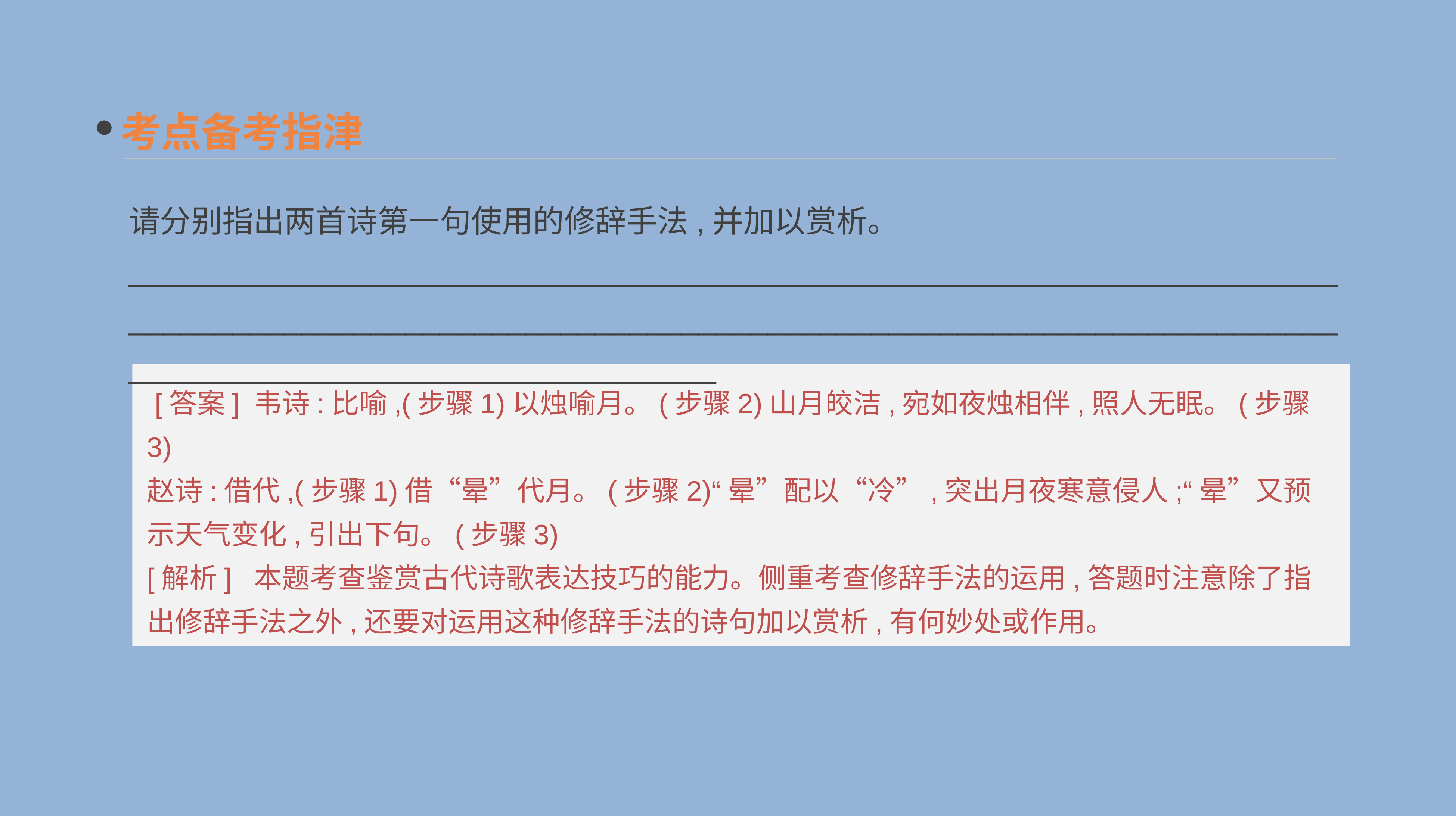

考点备考指津

请分别指出两首诗第一句使用的修辞手法,并加以赏析。
______________________________________________________________________________________________________________________________________________________________________________

 [答案] 韦诗:比喻,(步骤1)以烛喻月。(步骤2)山月皎洁,宛如夜烛相伴,照人无眠。(步骤3)
赵诗:借代,(步骤1)借“晕”代月。(步骤2)“晕”配以“冷”,突出月夜寒意侵人;“晕”又预示天气变化,引出下句。(步骤3)
[解析]  本题考查鉴赏古代诗歌表达技巧的能力。侧重考查修辞手法的运用,答题时注意除了指出修辞手法之外,还要对运用这种修辞手法的诗句加以赏析,有何妙处或作用。